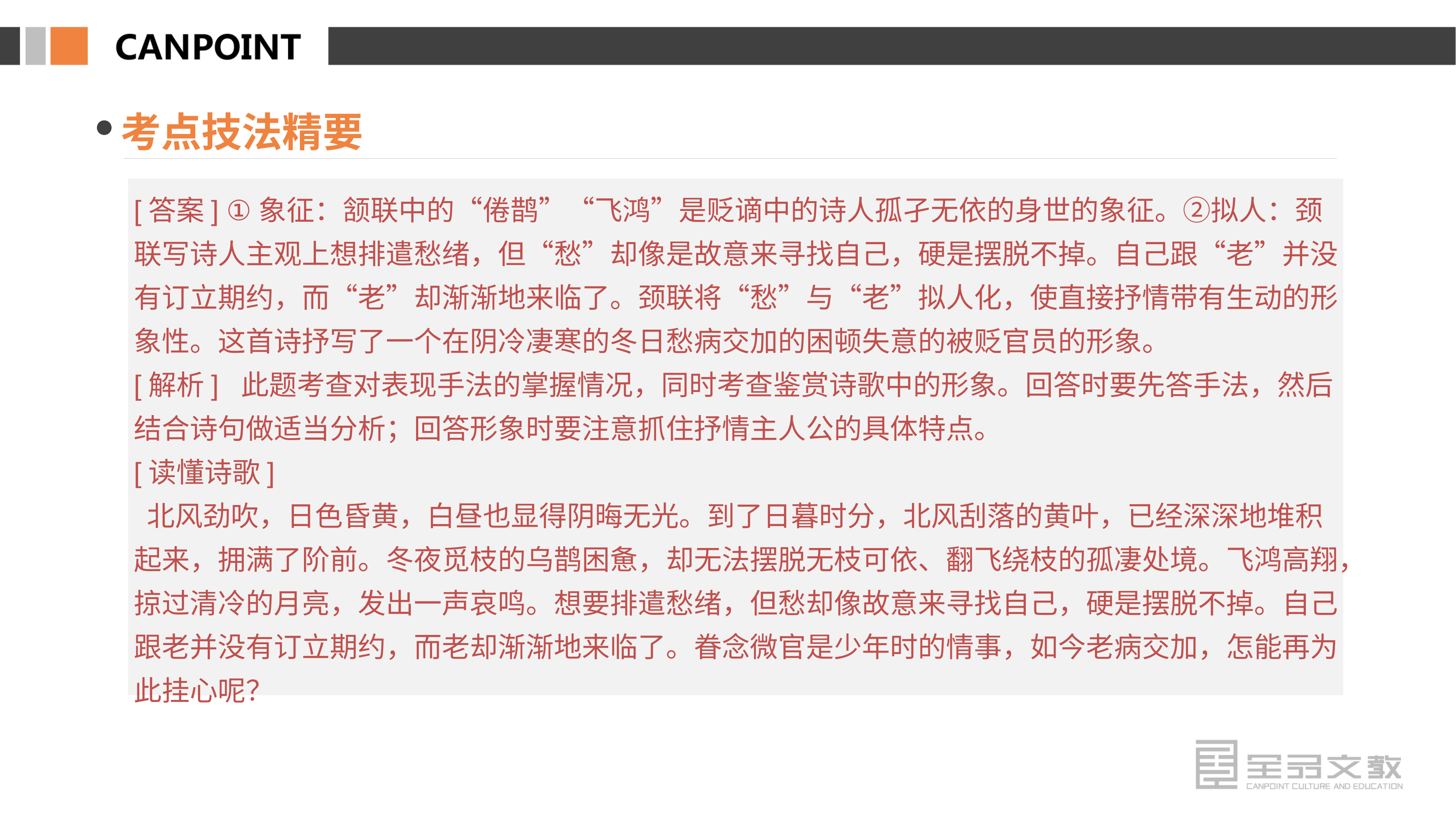

考点技法精要

[答案] ①象征：颔联中的“倦鹊”“飞鸿”是贬谪中的诗人孤孑无依的身世的象征。②拟人：颈联写诗人主观上想排遣愁绪，但“愁”却像是故意来寻找自己，硬是摆脱不掉。自己跟“老”并没有订立期约，而“老”却渐渐地来临了。颈联将“愁”与“老”拟人化，使直接抒情带有生动的形象性。这首诗抒写了一个在阴冷凄寒的冬日愁病交加的困顿失意的被贬官员的形象。
[解析]  此题考查对表现手法的掌握情况，同时考查鉴赏诗歌中的形象。回答时要先答手法，然后结合诗句做适当分析；回答形象时要注意抓住抒情主人公的具体特点。
[读懂诗歌]
 北风劲吹，日色昏黄，白昼也显得阴晦无光。到了日暮时分，北风刮落的黄叶，已经深深地堆积起来，拥满了阶前。冬夜觅枝的乌鹊困惫，却无法摆脱无枝可依、翻飞绕枝的孤凄处境。飞鸿高翔，掠过清冷的月亮，发出一声哀鸣。想要排遣愁绪，但愁却像故意来寻找自己，硬是摆脱不掉。自己跟老并没有订立期约，而老却渐渐地来临了。眷念微官是少年时的情事，如今老病交加，怎能再为此挂心呢？